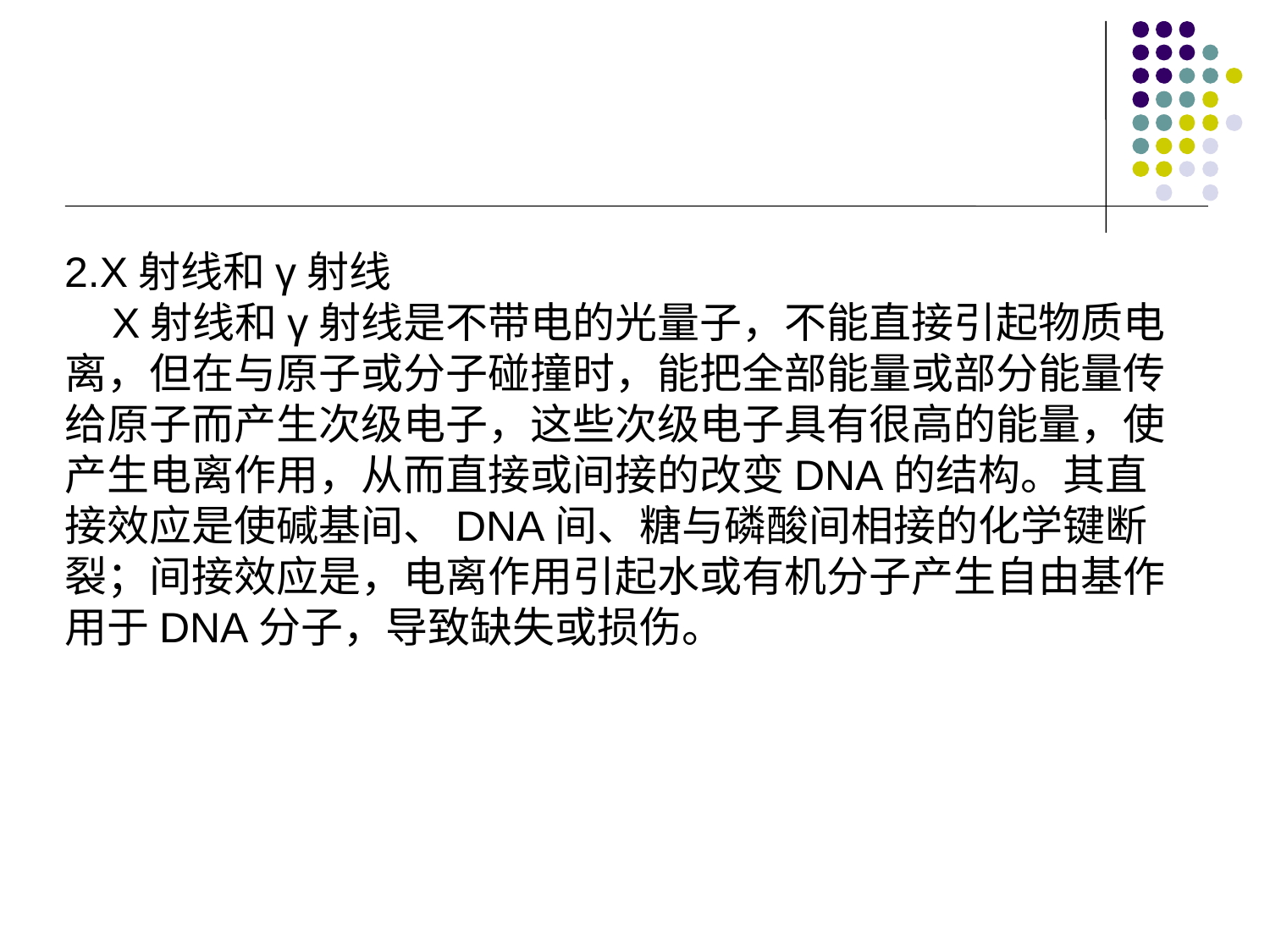

2.X射线和γ射线
    X射线和γ射线是不带电的光量子，不能直接引起物质电离，但在与原子或分子碰撞时，能把全部能量或部分能量传给原子而产生次级电子，这些次级电子具有很高的能量，使产生电离作用，从而直接或间接的改变DNA的结构。其直接效应是使碱基间、DNA间、糖与磷酸间相接的化学键断裂；间接效应是，电离作用引起水或有机分子产生自由基作用于DNA分子，导致缺失或损伤。